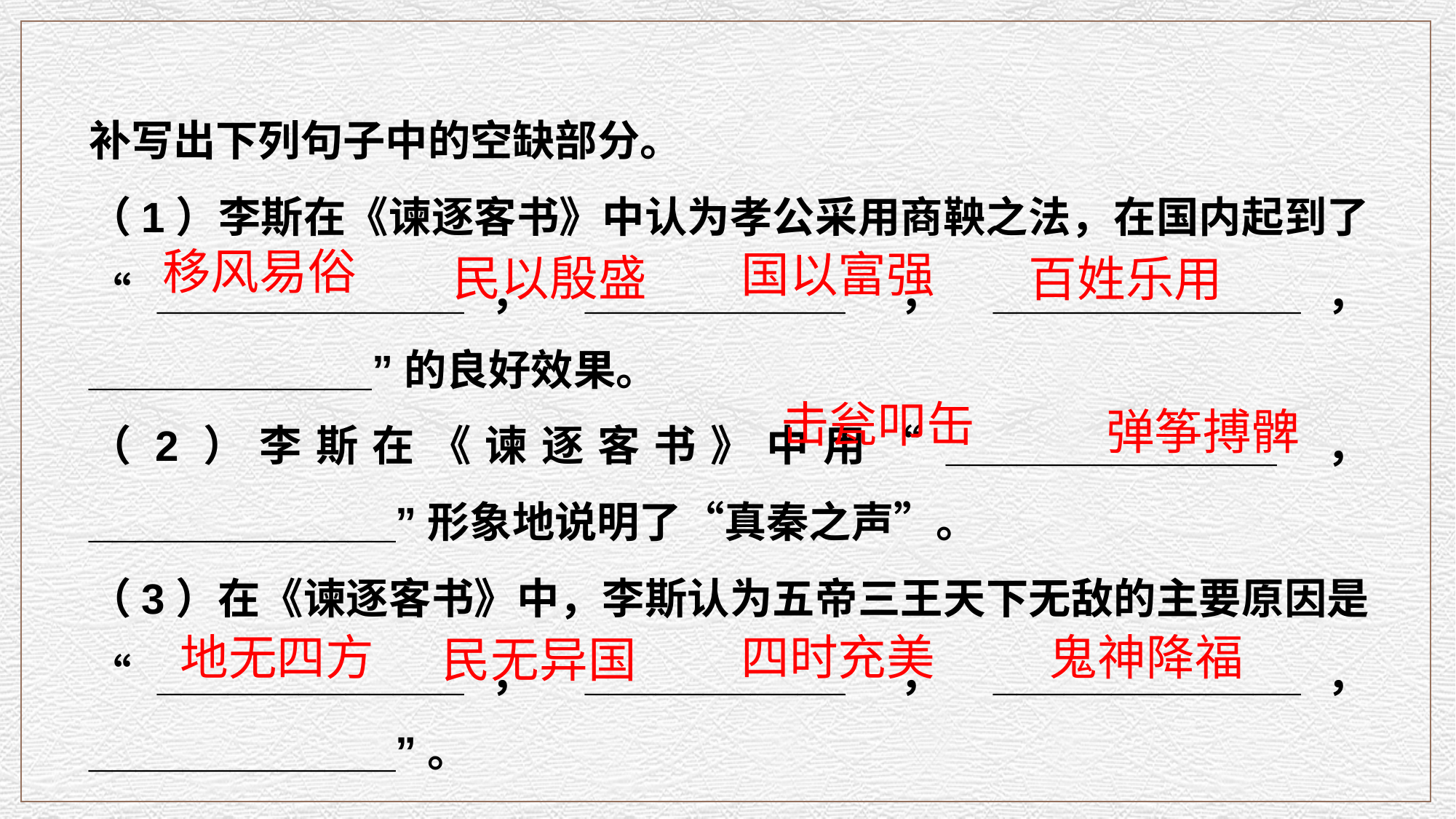

补写出下列句子中的空缺部分。
（1）李斯在《谏逐客书》中认为孝公采用商鞅之法，在国内起到了“_____________， ___________ ， _____________， ____________”的良好效果。
（2）李斯在《谏逐客书》中用“______________ ， _____________”形象地说明了“真秦之声”。
（3）在《谏逐客书》中，李斯认为五帝三王天下无敌的主要原因是“_____________， ___________ ， _____________， _____________”。
移风易俗
国以富强
民以殷盛
百姓乐用
击瓮叩缶
弹筝搏髀
鬼神降福
四时充美
地无四方
民无异国